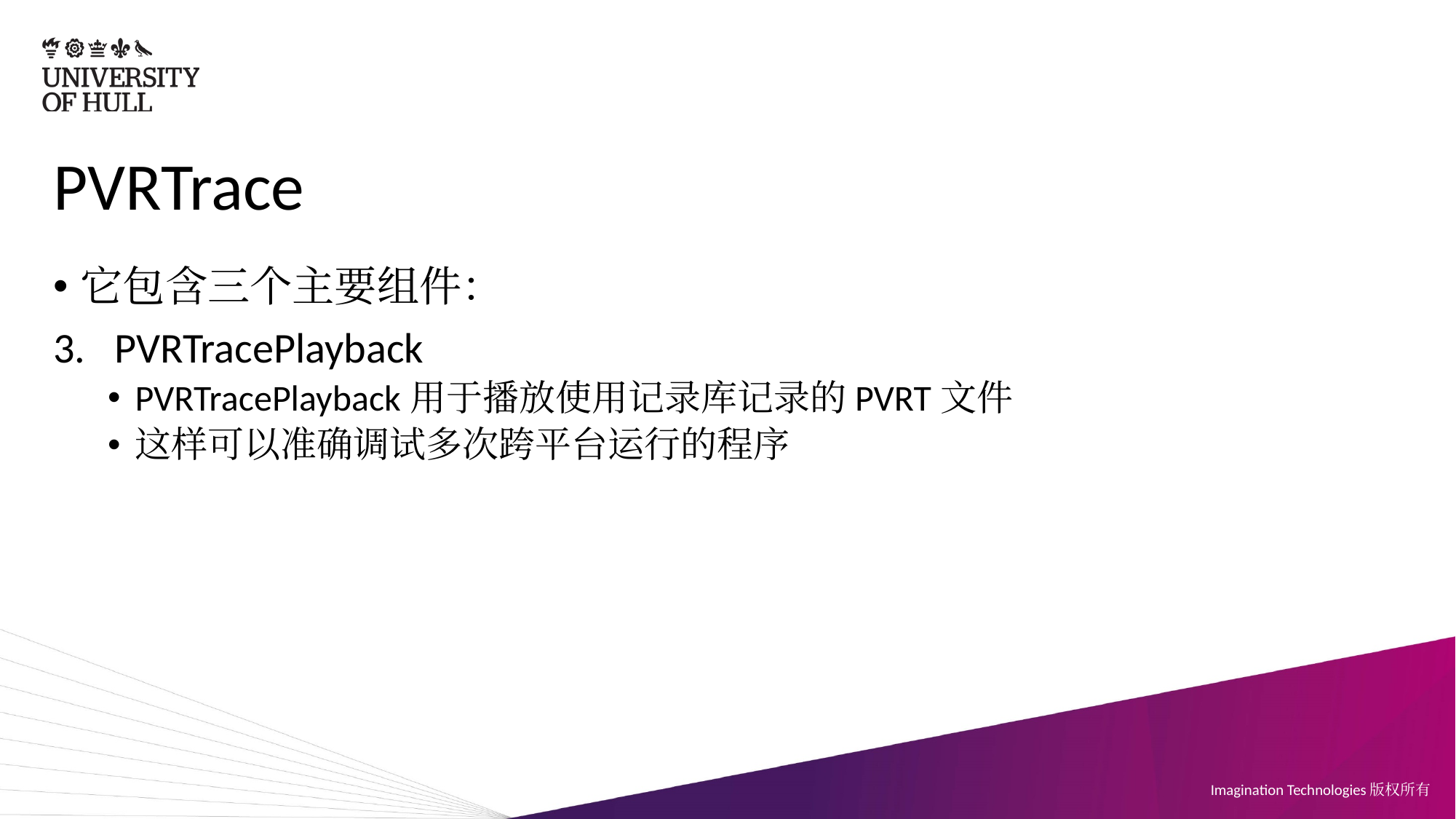

# PVRTrace
它包含三个主要组件：
PVRTracePlayback
PVRTracePlayback用于播放使用记录库记录的PVRT文件
这样可以准确调试多次跨平台运行的程序